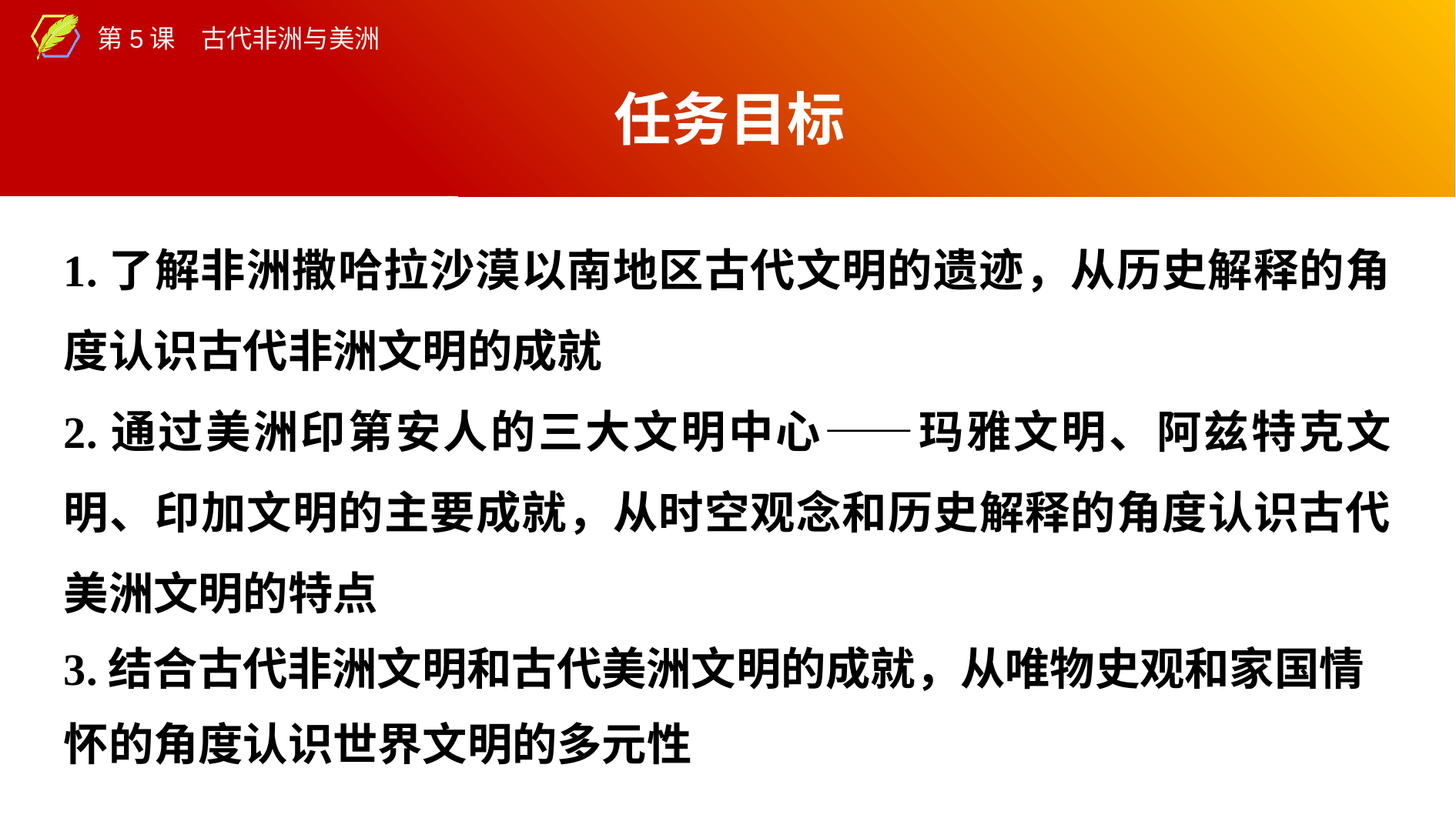

任务目标
1.了解非洲撒哈拉沙漠以南地区古代文明的遗迹，从历史解释的角度认识古代非洲文明的成就
2.通过美洲印第安人的三大文明中心——玛雅文明、阿兹特克文明、印加文明的主要成就，从时空观念和历史解释的角度认识古代美洲文明的特点
3.结合古代非洲文明和古代美洲文明的成就，从唯物史观和家国情怀的角度认识世界文明的多元性